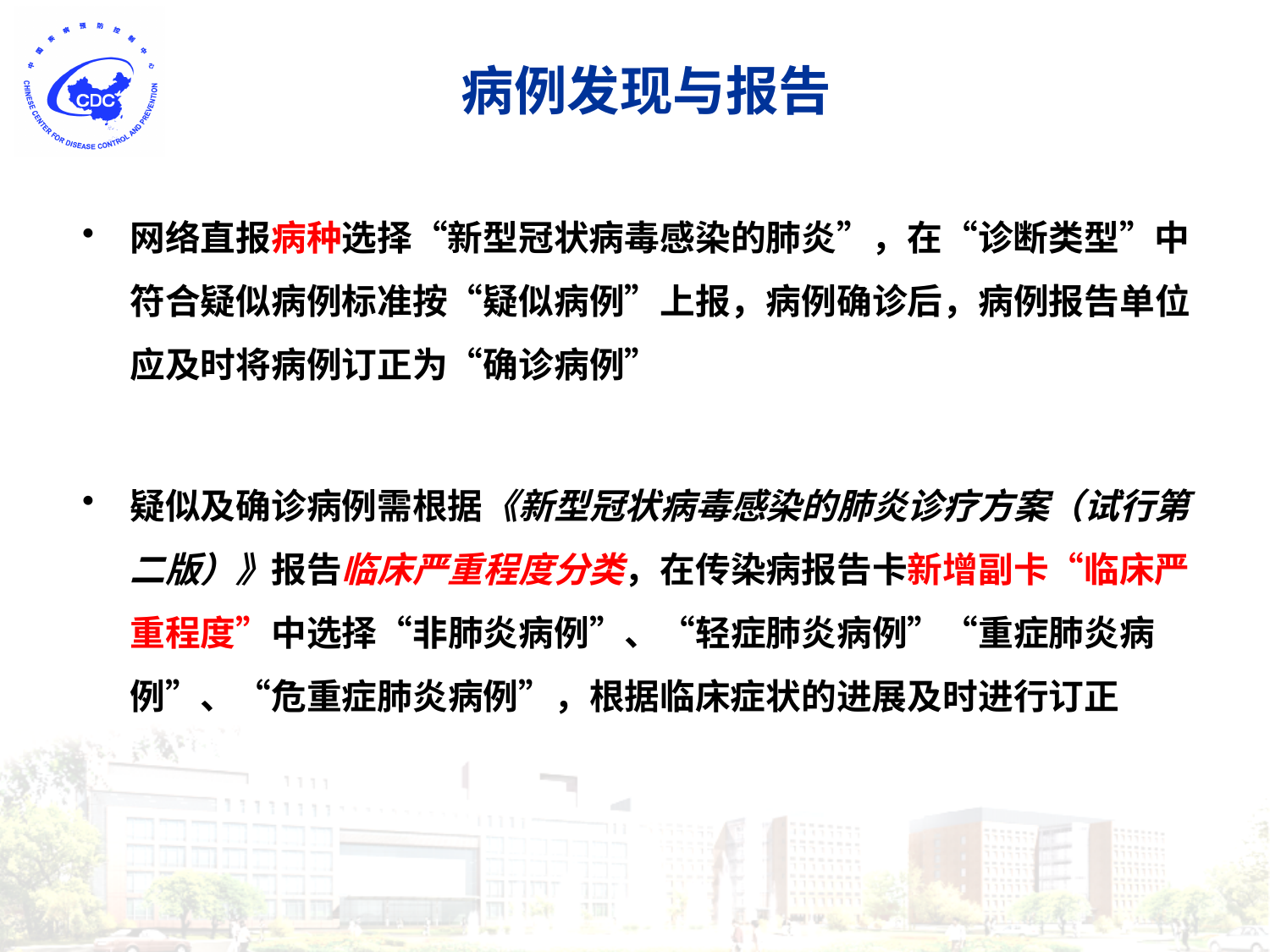

# 病例发现与报告
网络直报病种选择“新型冠状病毒感染的肺炎”，在“诊断类型”中符合疑似病例标准按“疑似病例”上报，病例确诊后，病例报告单位应及时将病例订正为“确诊病例”

疑似及确诊病例需根据《新型冠状病毒感染的肺炎诊疗方案（试行第二版）》报告临床严重程度分类，在传染病报告卡新增副卡“临床严重程度”中选择“非肺炎病例”、“轻症肺炎病例”“重症肺炎病例”、“危重症肺炎病例”，根据临床症状的进展及时进行订正